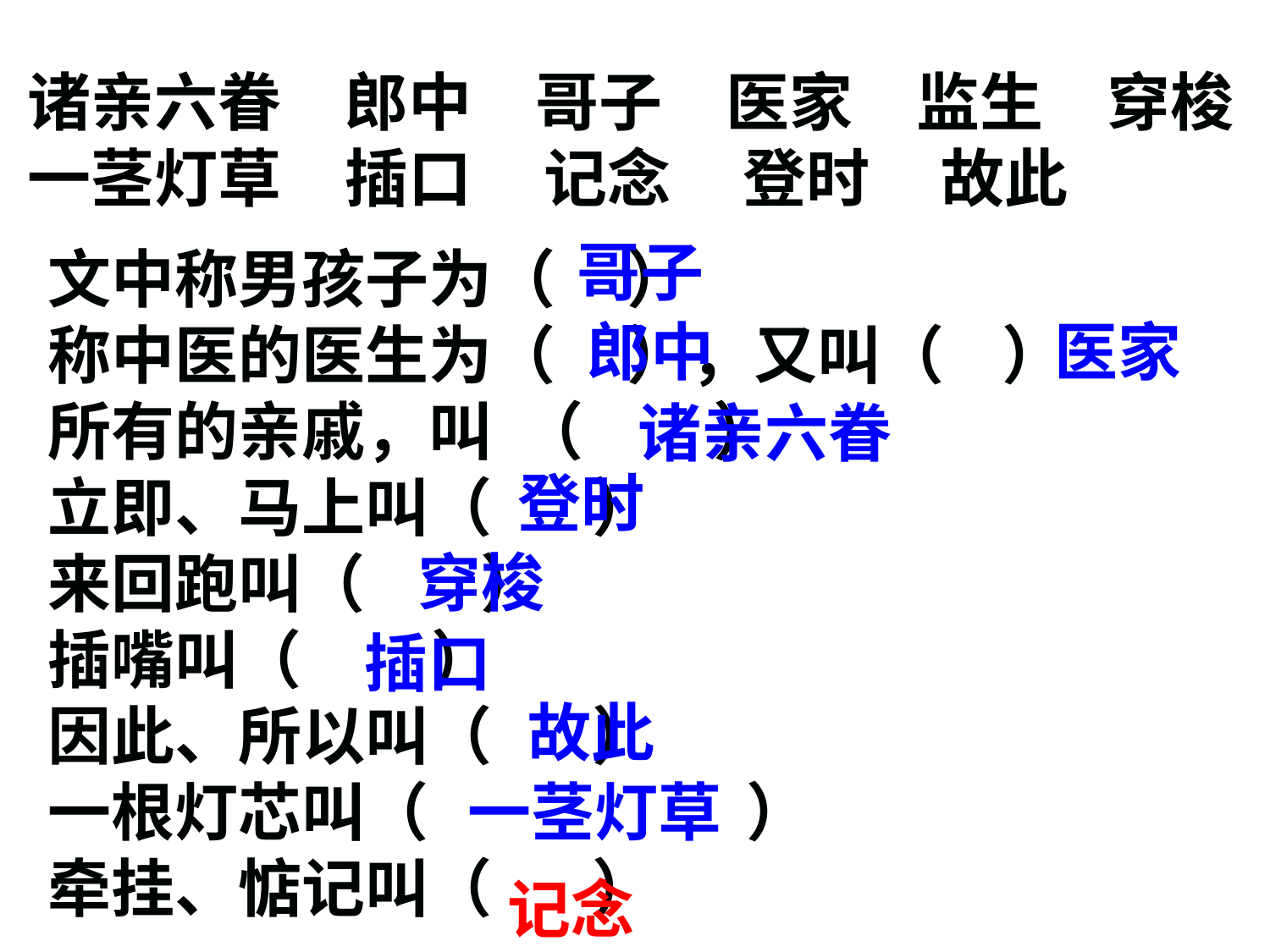

诸亲六眷　郎中　哥子　医家　监生　穿梭
一茎灯草　插口     记念     登时     故此
哥子
文中称男孩子为（     ）
称中医的医生为（     ），又叫（    ）
所有的亲戚，叫  （         ）
立即、马上叫（       ）
来回跑叫（        ）
插嘴叫（         ）
因此、所以叫（       ）
一根灯芯叫（　　　　　）
牵挂、惦记叫（       ）
郎中
医家
诸亲六眷
登时
穿梭
插口
故此
一茎灯草
记念